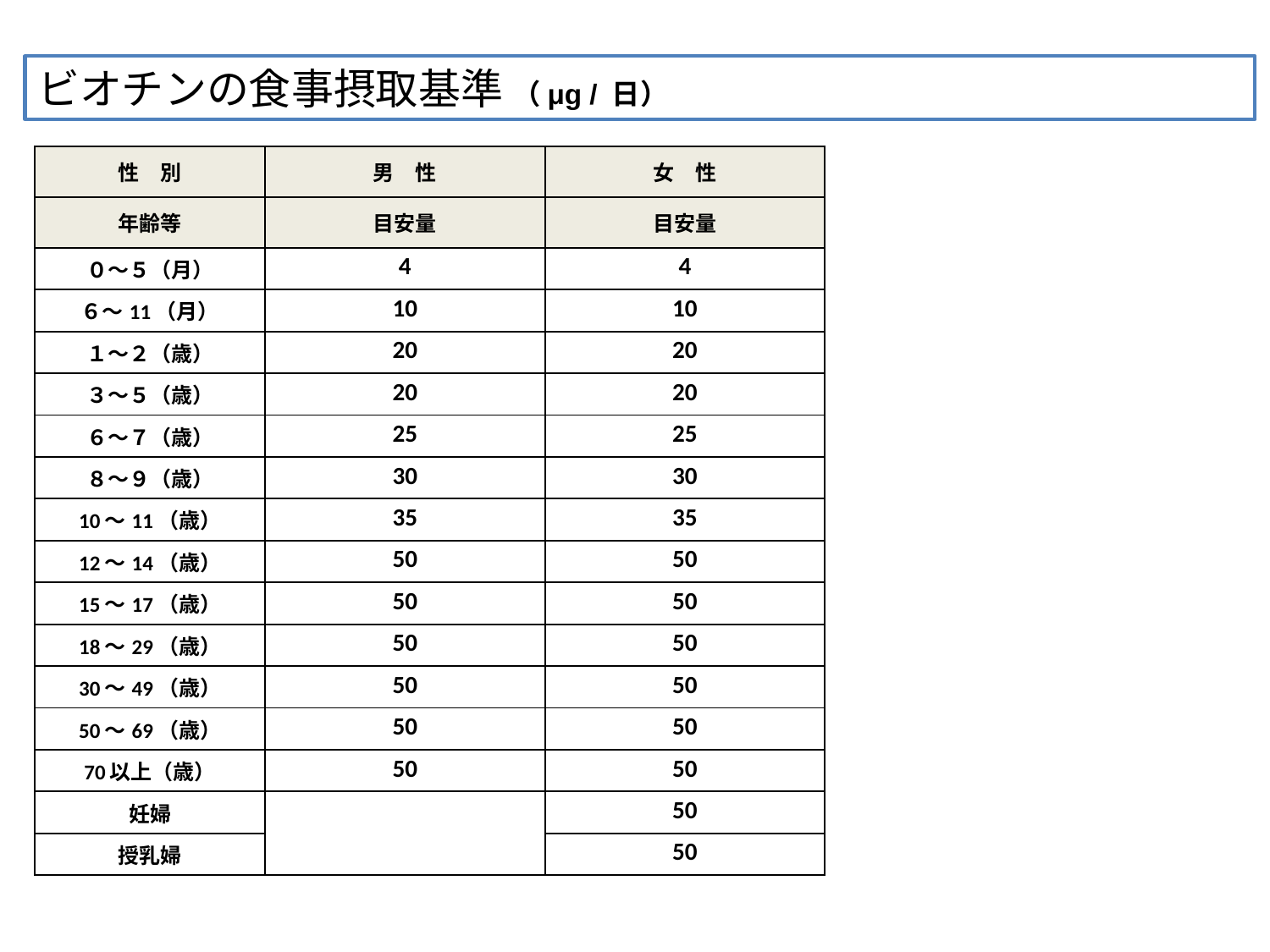

ビオチンの食事摂取基準 （μg / 日）
| 性　別 | 男　性 | 女　性 |
| --- | --- | --- |
| 年齢等 | 目安量 | 目安量 |
| ０～５（月） | 4 | 4 |
| ６～11（月） | 10 | 10 |
| １～２（歳） | 20 | 20 |
| ３～５（歳） | 20 | 20 |
| ６～７（歳） | 25 | 25 |
| ８～９（歳） | 30 | 30 |
| 10～11（歳） | 35 | 35 |
| 12～14（歳） | 50 | 50 |
| 15～17（歳） | 50 | 50 |
| 18～29（歳） | 50 | 50 |
| 30～49（歳） | 50 | 50 |
| 50～69（歳） | 50 | 50 |
| 70以上（歳） | 50 | 50 |
| 妊婦 |  | 50 |
| 授乳婦 |  | 50 |